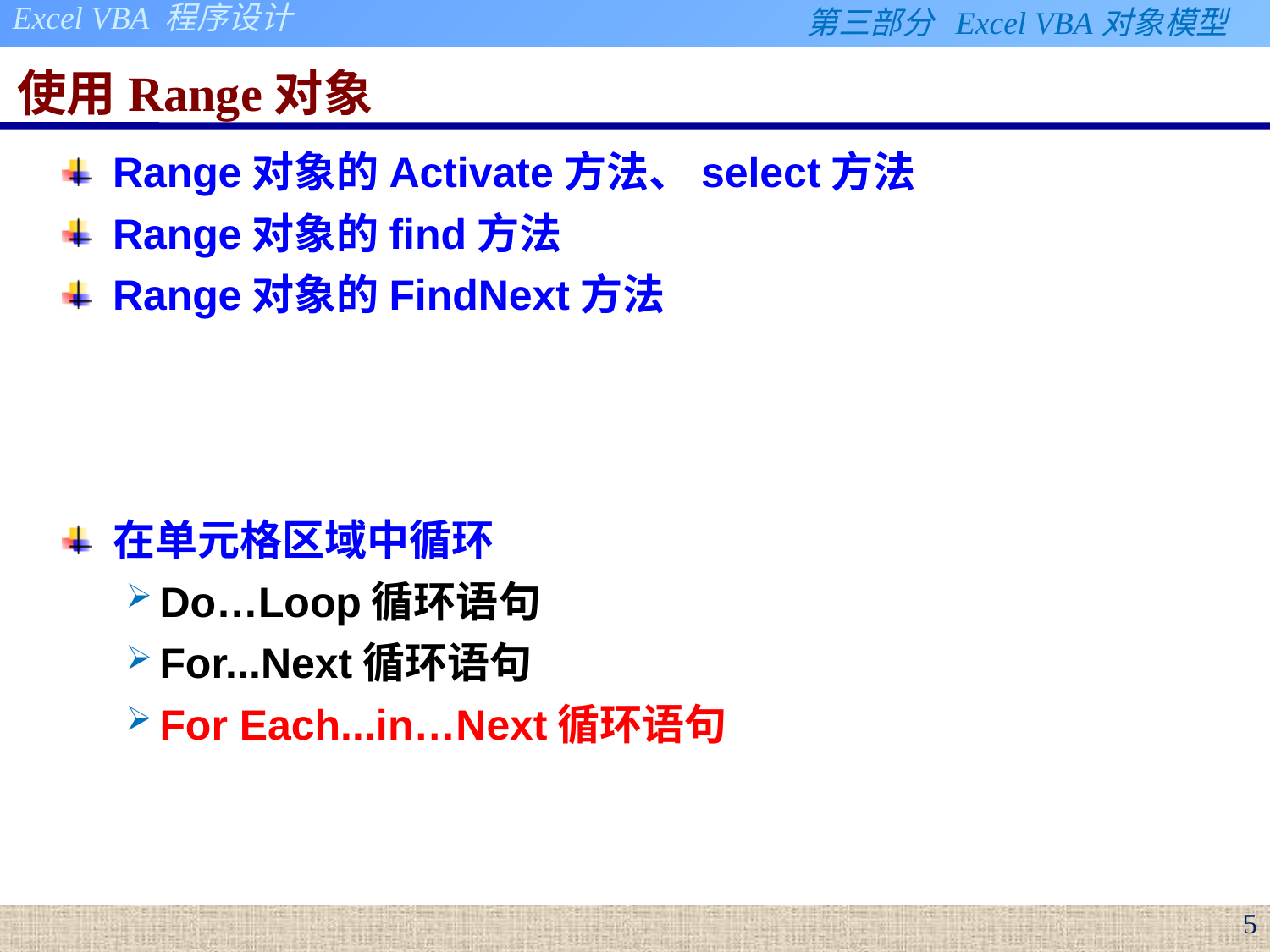

# 使用Range对象
Range对象的Activate方法、select方法
Range对象的find方法
Range对象的FindNext方法

在单元格区域中循环
Do…Loop循环语句
For...Next循环语句
For Each...in…Next循环语句